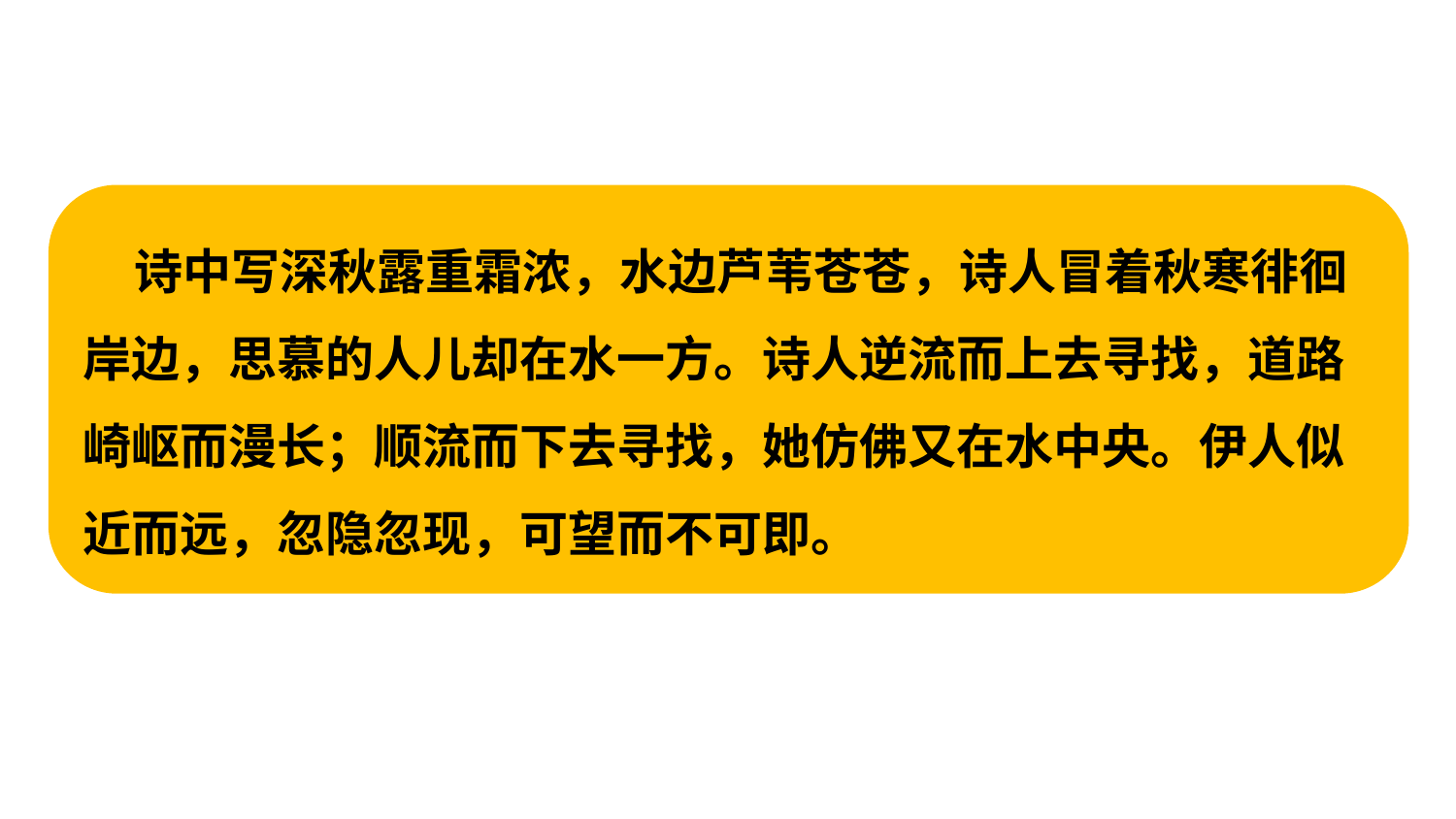

诗中写深秋露重霜浓，水边芦苇苍苍，诗人冒着秋寒徘徊岸边，思慕的人儿却在水一方。诗人逆流而上去寻找，道路崎岖而漫长；顺流而下去寻找，她仿佛又在水中央。伊人似近而远，忽隐忽现，可望而不可即。